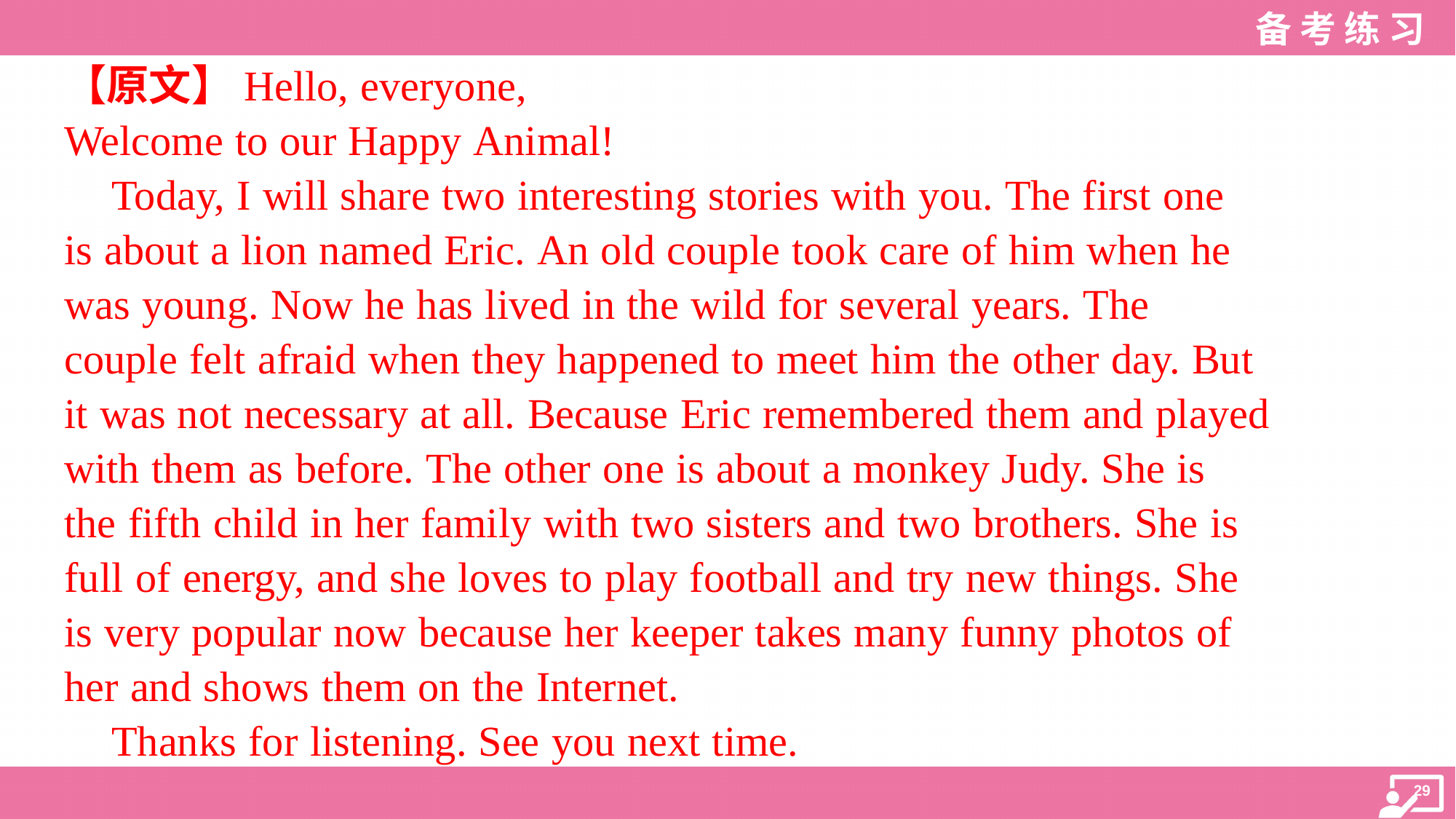

【原文】Hello, everyone,
Welcome to our Happy Animal!
    Today, I will share two interesting stories with you. The first one
is about a lion named Eric. An old couple took care of him when he
was young. Now he has lived in the wild for several years. The
couple felt afraid when they happened to meet him the other day. But
it was not necessary at all. Because Eric remembered them and played
with them as before. The other one is about a monkey Judy. She is
the fifth child in her family with two sisters and two brothers. She is
full of energy, and she loves to play football and try new things. She
is very popular now because her keeper takes many funny photos of
her and shows them on the Internet.
    Thanks for listening. See you next time.